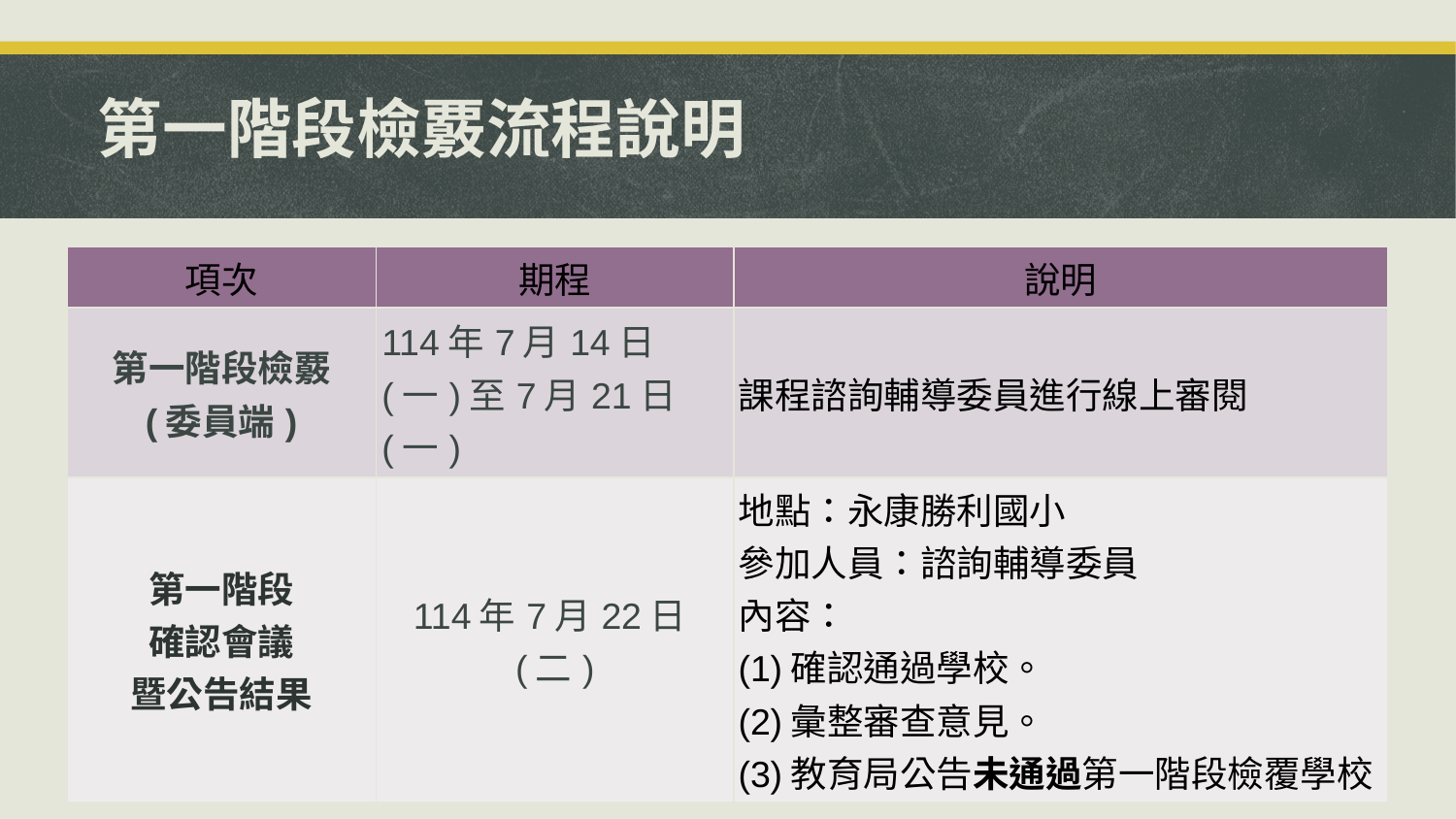

# 第一階段檢覈流程說明
| 項次 | 期程 | 說明 |
| --- | --- | --- |
| 第一階段檢覈 (委員端) | 114年7月14日(一)至7月21日(一) | 課程諮詢輔導委員進行線上審閱 |
| 第一階段 確認會議 暨公告結果 | 114年7月22日(二) | 地點：永康勝利國小 參加人員：諮詢輔導委員 內容： (1)確認通過學校。 (2)彙整審查意見。 (3)教育局公告未通過第一階段檢覆學校 |